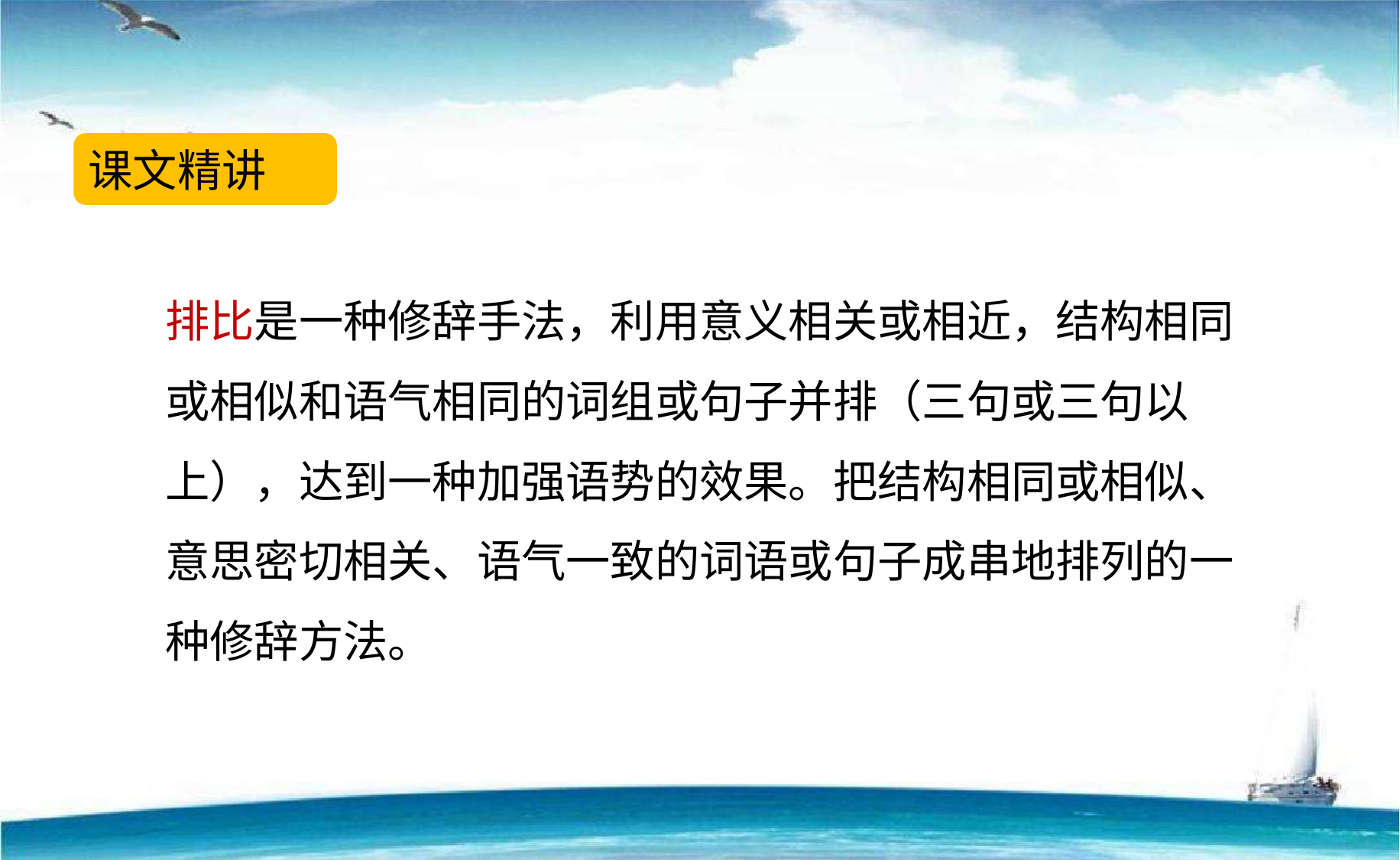

课文精讲
排比是一种修辞手法，利用意义相关或相近，结构相同或相似和语气相同的词组或句子并排（三句或三句以上），达到一种加强语势的效果。把结构相同或相似、意思密切相关、语气一致的词语或句子成串地排列的一种修辞方法。